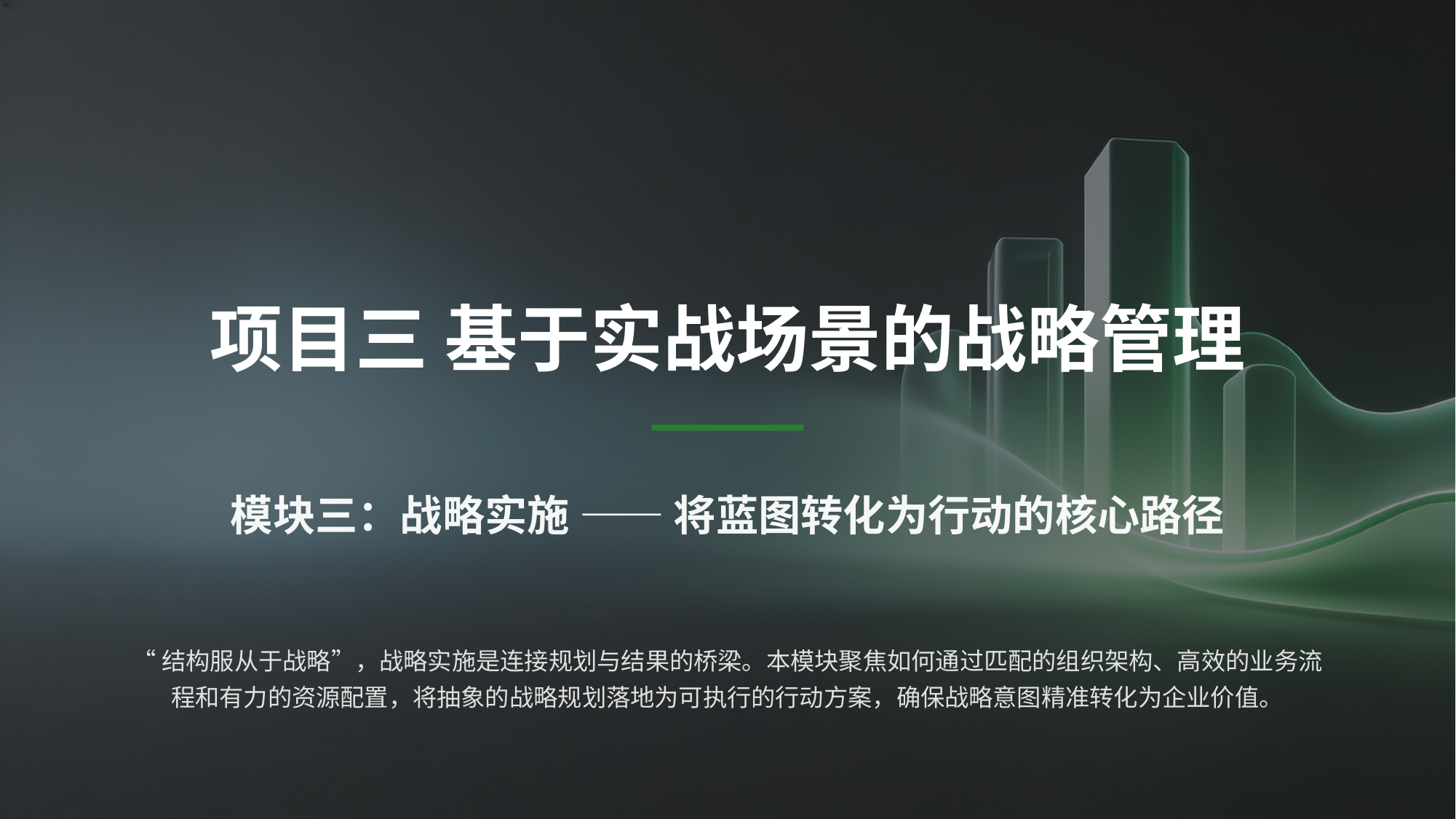

项目三 基于实战场景的战略管理

模块三：战略实施 —— 将蓝图转化为行动的核心路径
“结构服从于战略”，战略实施是连接规划与结果的桥梁。本模块聚焦如何通过匹配的组织架构、高效的业务流程和有力的资源配置，将抽象的战略规划落地为可执行的行动方案，确保战略意图精准转化为企业价值。